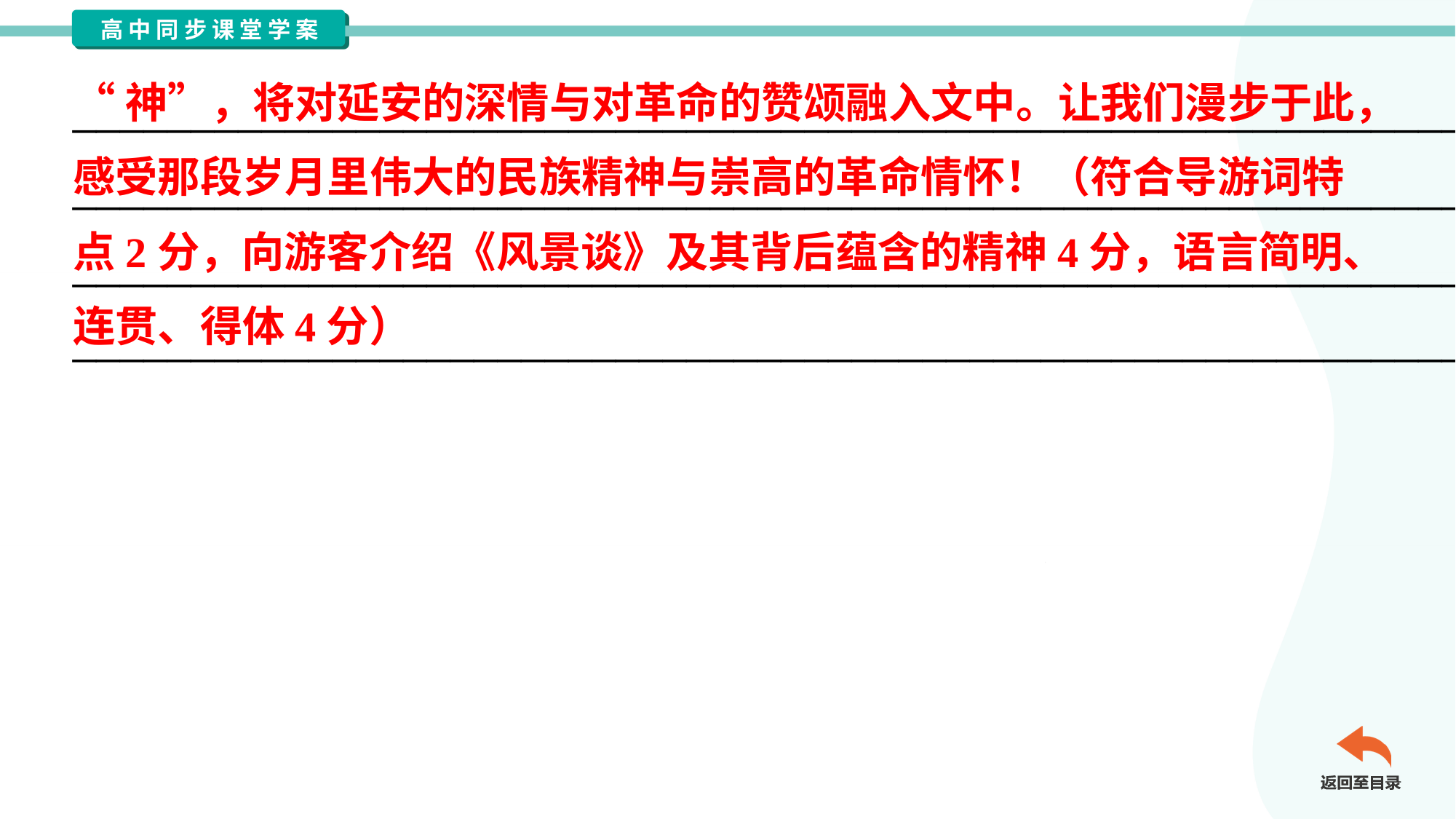

“神”，将对延安的深情与对革命的赞颂融入文中。让我们漫步于此，
感受那段岁月里伟大的民族精神与崇高的革命情怀！（符合导游词特
点2分，向游客介绍《风景谈》及其背后蕴含的精神4分，语言简明、
连贯、得体4分）
_____________________________________________________________
_____________________________________________________________
_____________________________________________________________
_____________________________________________________________